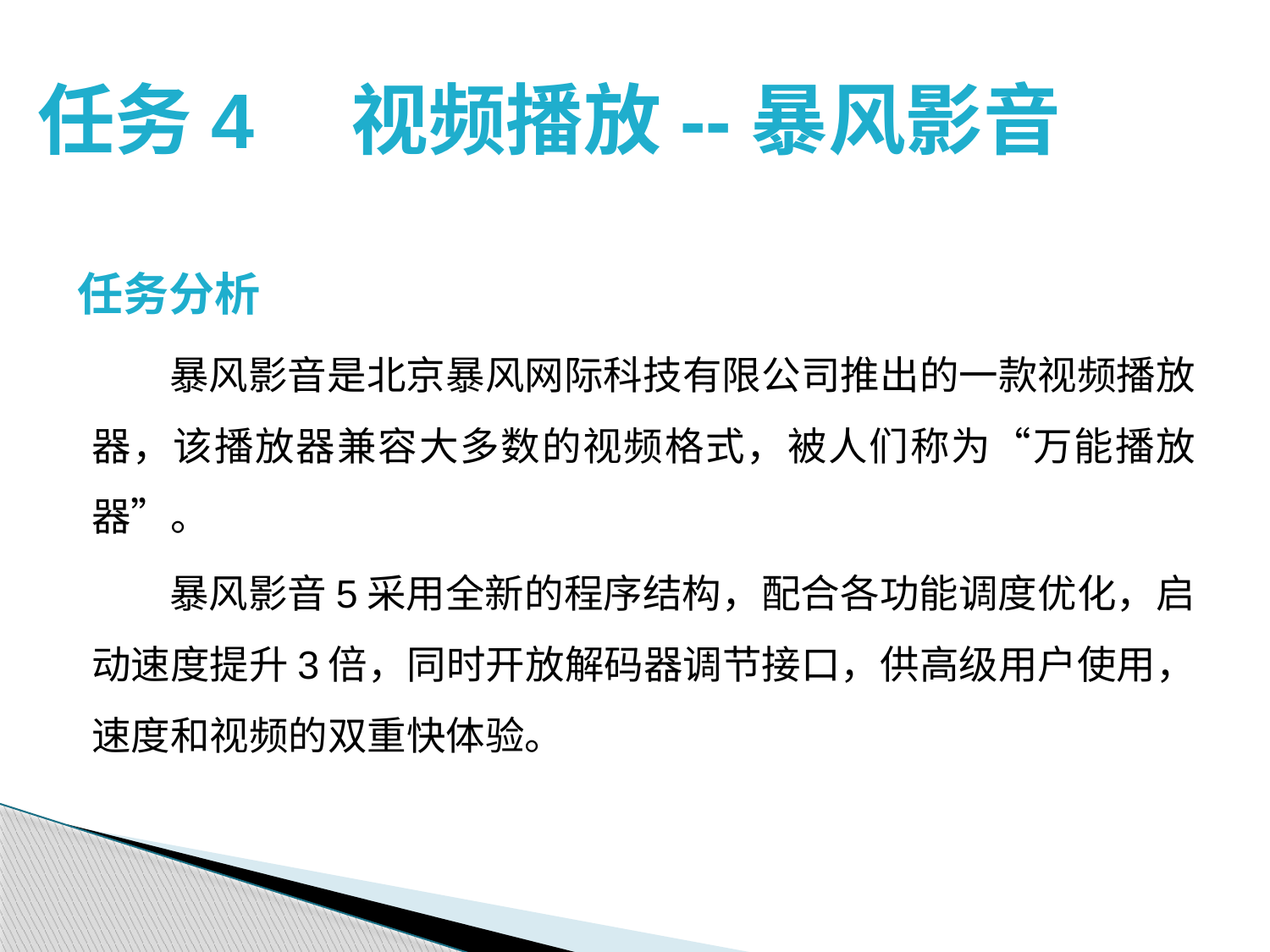

# 任务4　视频播放--暴风影音
任务分析
暴风影音是北京暴风网际科技有限公司推出的一款视频播放器，该播放器兼容大多数的视频格式，被人们称为“万能播放器”。
暴风影音5采用全新的程序结构，配合各功能调度优化，启动速度提升3倍，同时开放解码器调节接口，供高级用户使用，速度和视频的双重快体验。